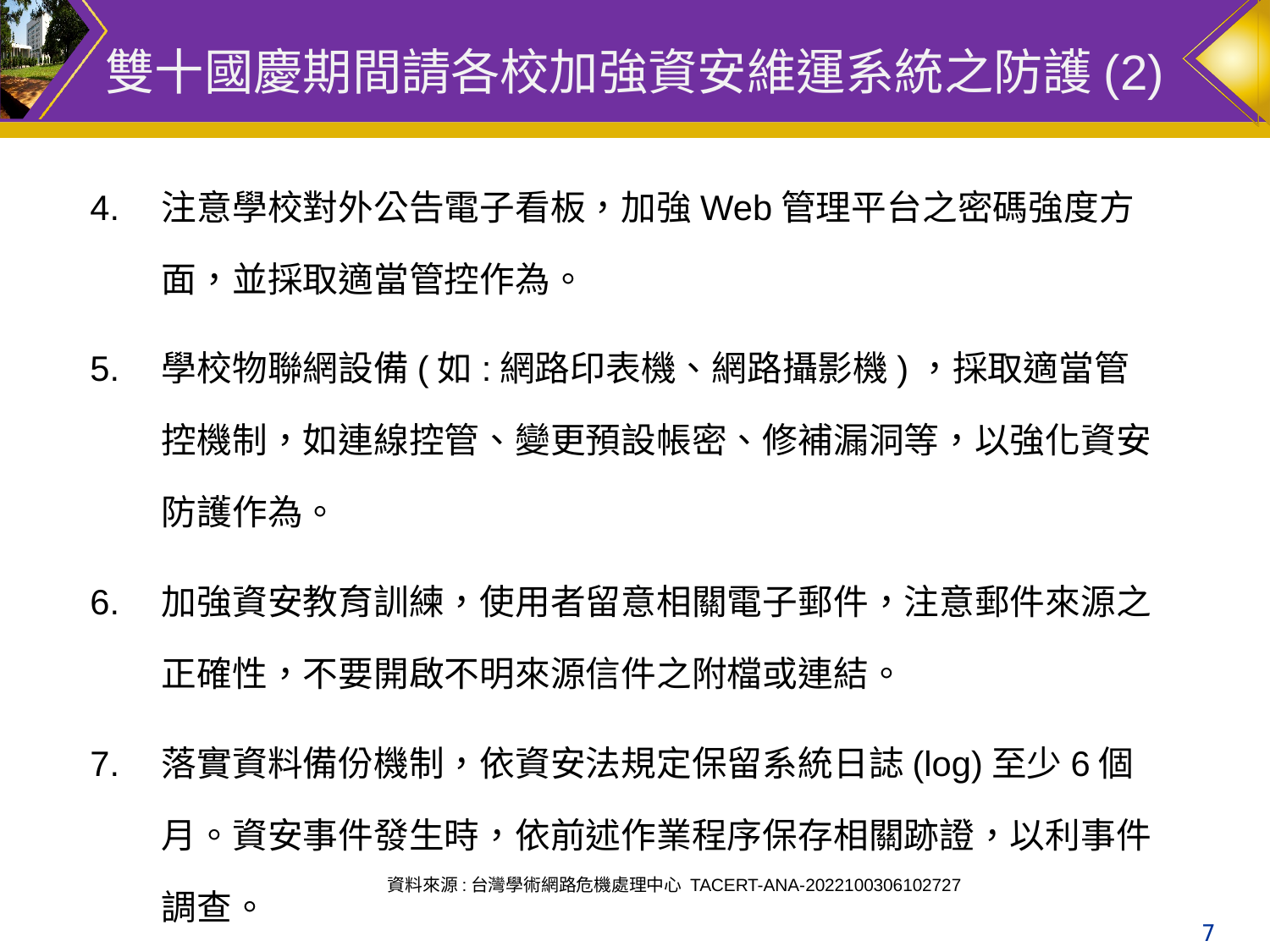

# 雙十國慶期間請各校加強資安維運系統之防護(2)
注意學校對外公告電子看板，加強Web管理平台之密碼強度方面，並採取適當管控作為。
學校物聯網設備(如:網路印表機、網路攝影機)，採取適當管控機制，如連線控管、變更預設帳密、修補漏洞等，以強化資安防護作為。
加強資安教育訓練，使用者留意相關電子郵件，注意郵件來源之正確性，不要開啟不明來源信件之附檔或連結。
落實資料備份機制，依資安法規定保留系統日誌(log)至少6個月。資安事件發生時，依前述作業程序保存相關跡證，以利事件調查。
資料來源:台灣學術網路危機處理中心 TACERT-ANA-2022100306102727
7